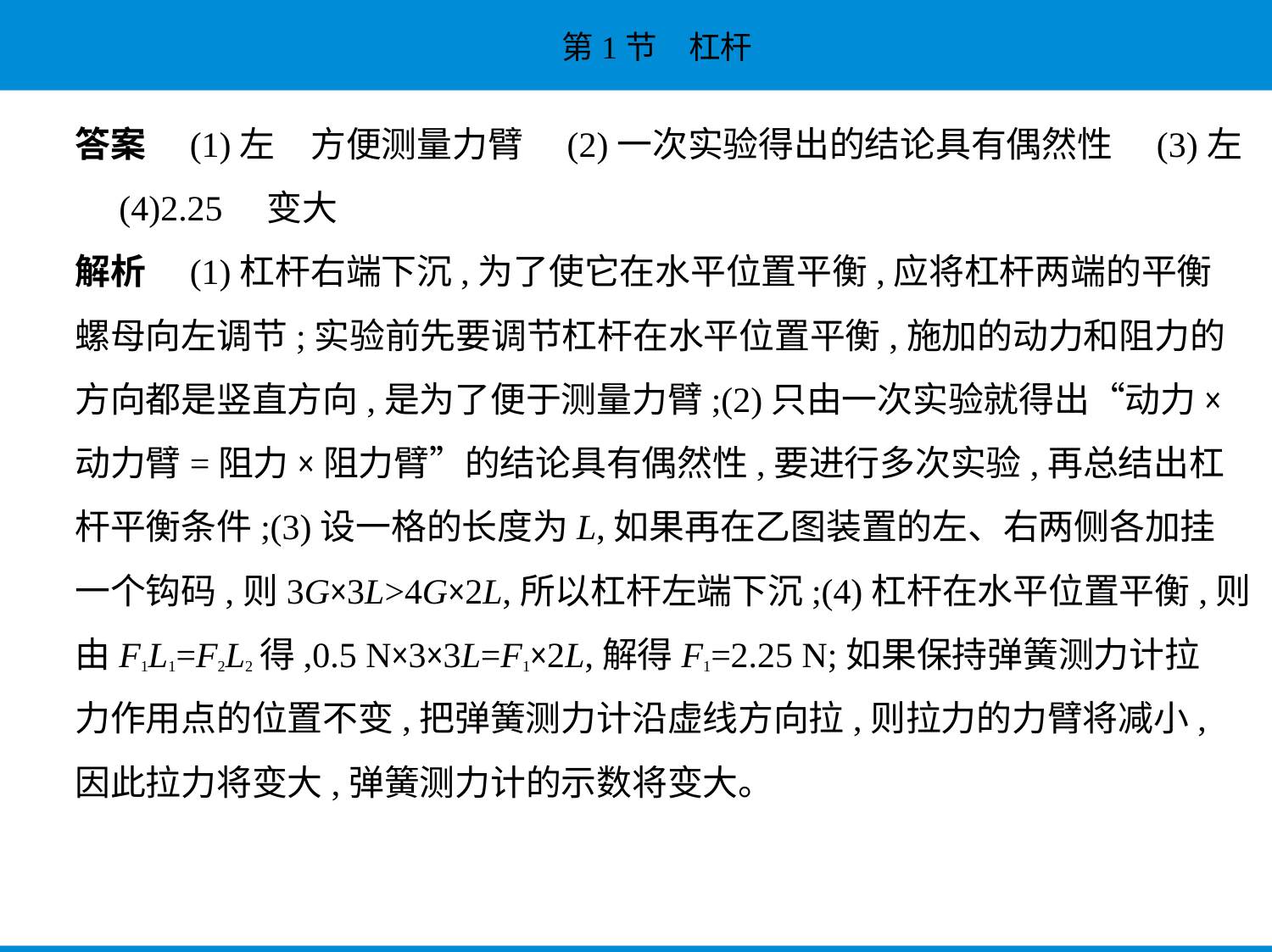

答案　(1)左　方便测量力臂　(2)一次实验得出的结论具有偶然性　(3)左
　(4)2.25　变大
解析　(1)杠杆右端下沉,为了使它在水平位置平衡,应将杠杆两端的平衡
螺母向左调节;实验前先要调节杠杆在水平位置平衡,施加的动力和阻力的
方向都是竖直方向,是为了便于测量力臂;(2)只由一次实验就得出“动力×
动力臂=阻力×阻力臂”的结论具有偶然性,要进行多次实验,再总结出杠
杆平衡条件;(3)设一格的长度为L,如果再在乙图装置的左、右两侧各加挂
一个钩码,则3G×3L>4G×2L,所以杠杆左端下沉;(4)杠杆在水平位置平衡,则
由F1L1=F2L2得,0.5 N×3×3L=F1×2L,解得F1=2.25 N;如果保持弹簧测力计拉
力作用点的位置不变,把弹簧测力计沿虚线方向拉,则拉力的力臂将减小,
因此拉力将变大,弹簧测力计的示数将变大。